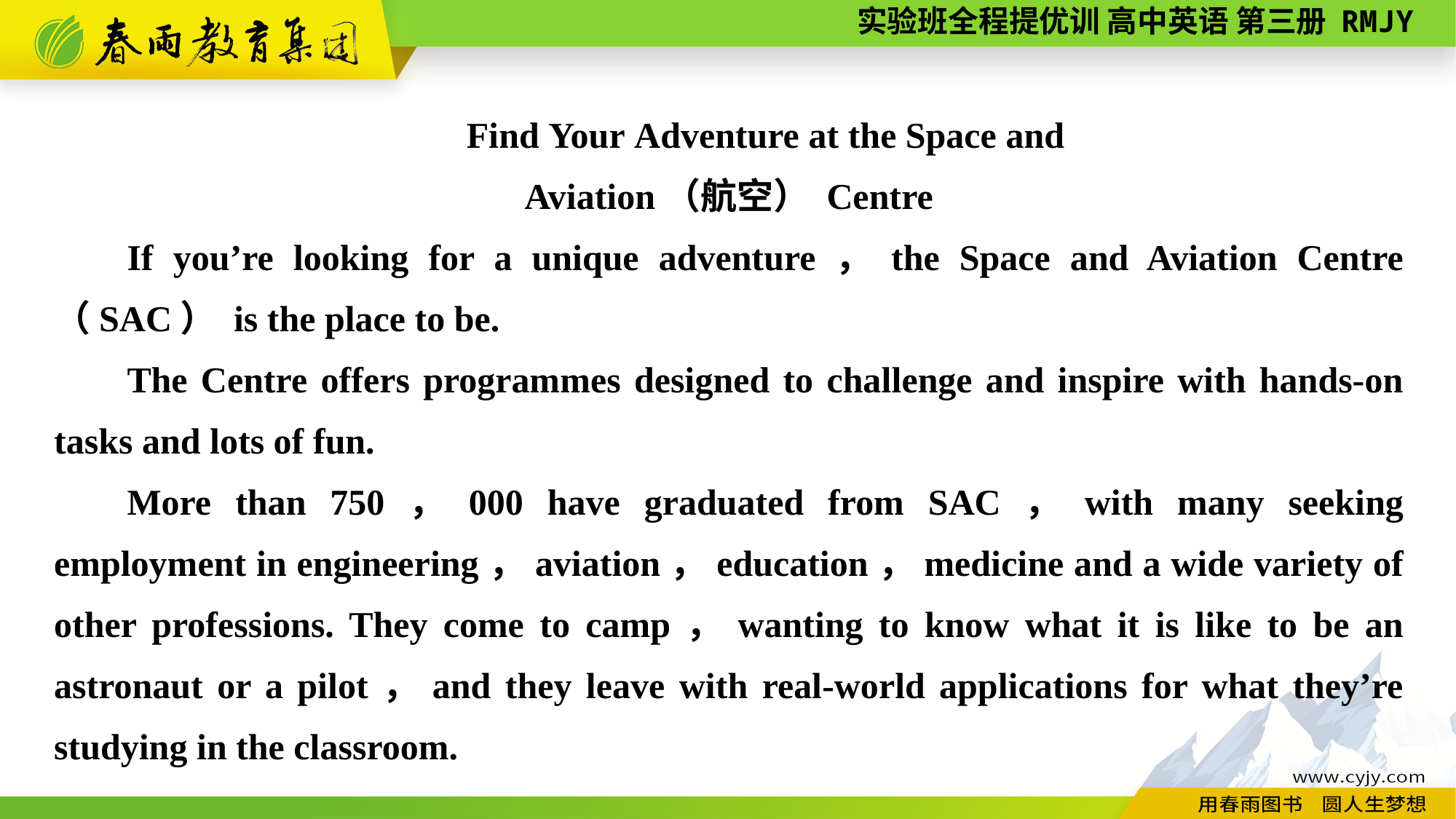

Find Your Adventure at the Space and
Aviation（航空） Centre
If you’re looking for a unique adventure，the Space and Aviation Centre （SAC） is the place to be.
The Centre offers programmes designed to challenge and inspire with hands-on tasks and lots of fun.
More than 750，000 have graduated from SAC，with many seeking employment in engineering，aviation，education，medicine and a wide variety of other professions. They come to camp，wanting to know what it is like to be an astronaut or a pilot，and they leave with real-world applications for what they’re studying in the classroom.